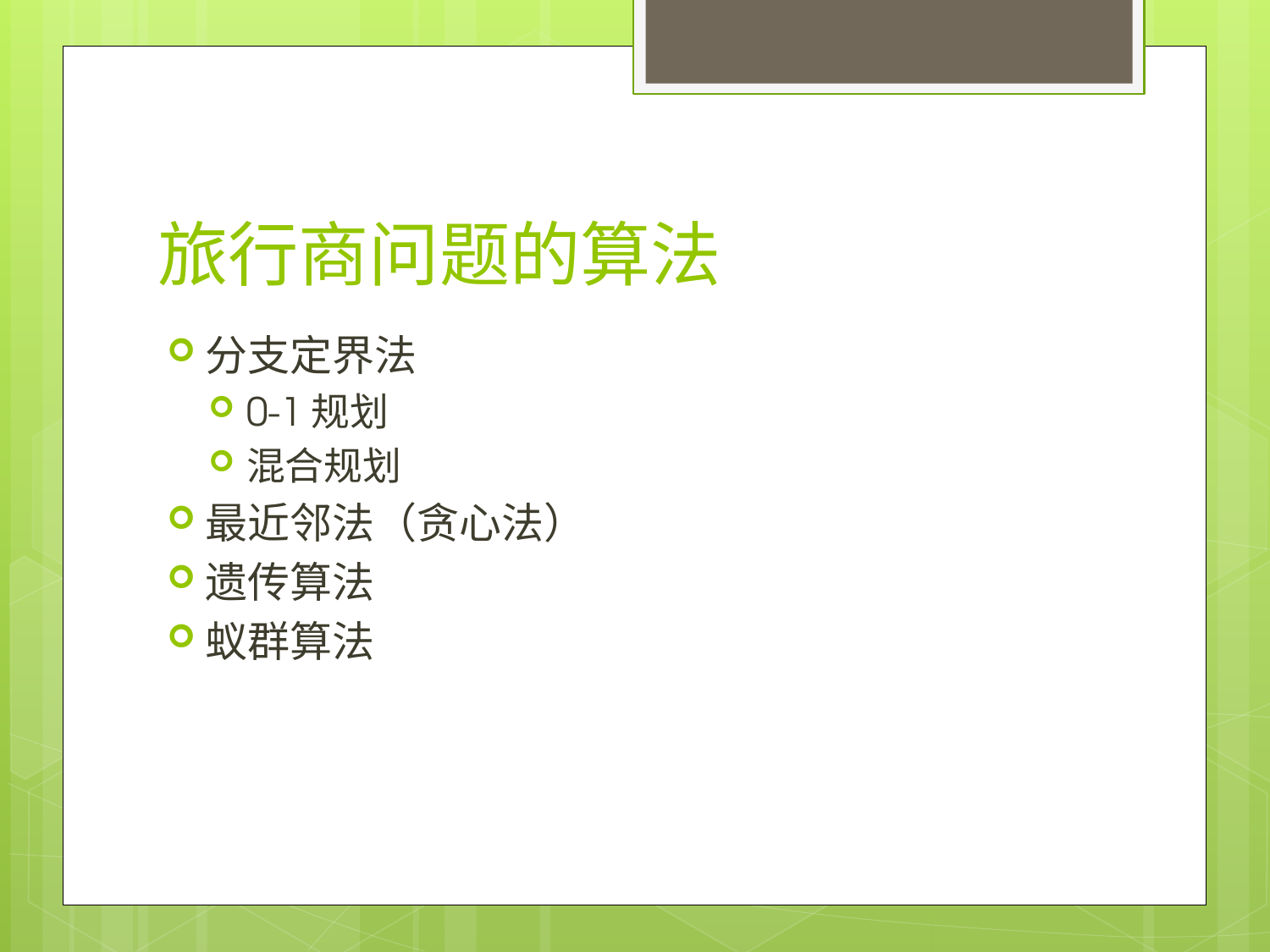

# 旅行商问题的算法
分支定界法
0-1规划
混合规划
最近邻法（贪心法）
遗传算法
蚁群算法